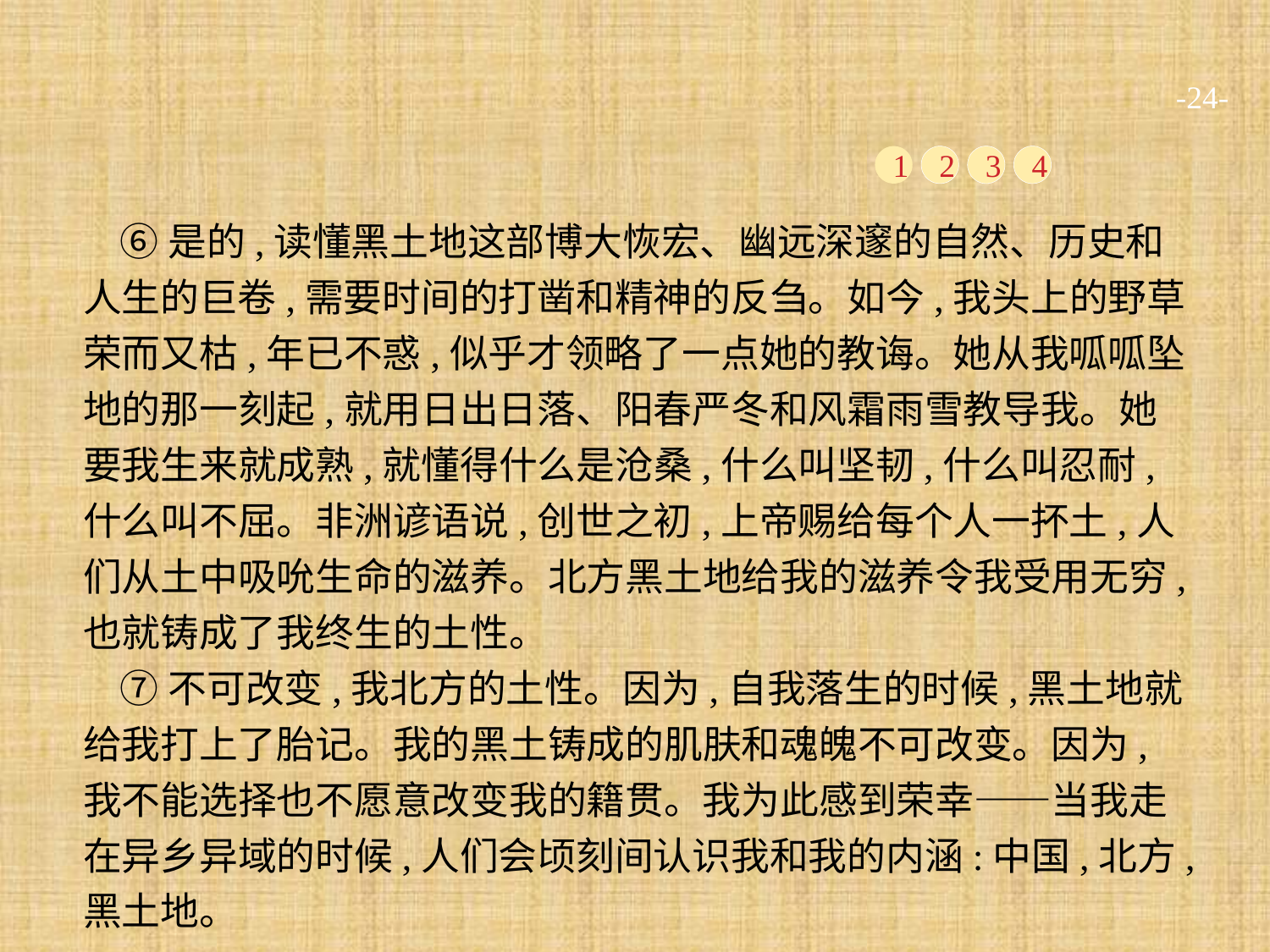

-24-
1
2
3
4
⑥是的,读懂黑土地这部博大恢宏、幽远深邃的自然、历史和人生的巨卷,需要时间的打凿和精神的反刍。如今,我头上的野草荣而又枯,年已不惑,似乎才领略了一点她的教诲。她从我呱呱坠地的那一刻起,就用日出日落、阳春严冬和风霜雨雪教导我。她要我生来就成熟,就懂得什么是沧桑,什么叫坚韧,什么叫忍耐,什么叫不屈。非洲谚语说,创世之初,上帝赐给每个人一抔土,人们从土中吸吮生命的滋养。北方黑土地给我的滋养令我受用无穷,也就铸成了我终生的土性。
⑦不可改变,我北方的土性。因为,自我落生的时候,黑土地就给我打上了胎记。我的黑土铸成的肌肤和魂魄不可改变。因为,我不能选择也不愿意改变我的籍贯。我为此感到荣幸——当我走在异乡异域的时候,人们会顷刻间认识我和我的内涵:中国,北方,黑土地。